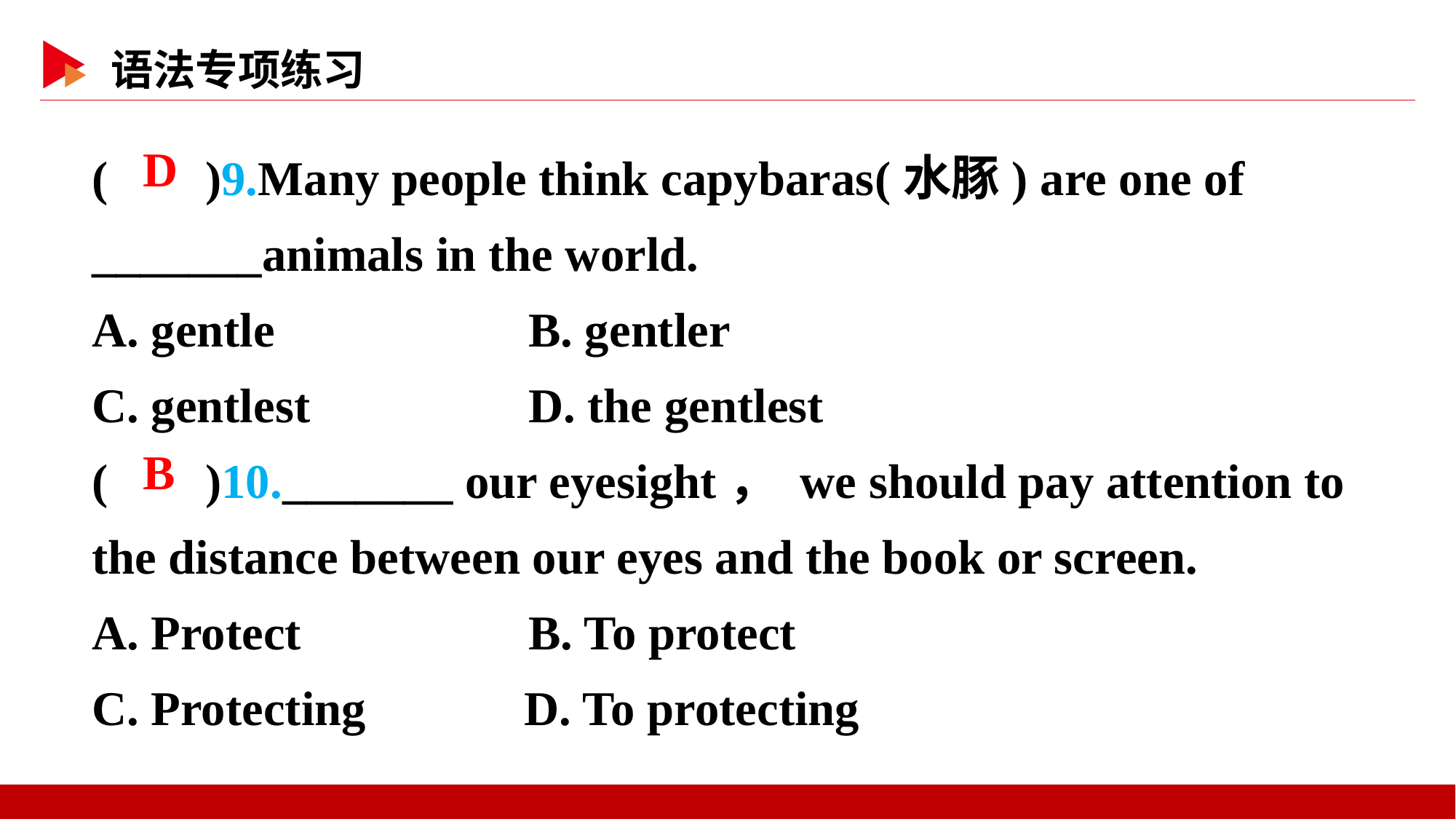

(        )9.Many people think capybaras(水豚) are one of _______animals in the world.
A. gentle                	B. gentler
C. gentlest                	D. the gentlest
(        )10._______ our eyesight， we should pay attention to the distance between our eyes and the book or screen.
A. Protect               	B. To protect
C. Protecting             D. To protecting
   D
   B